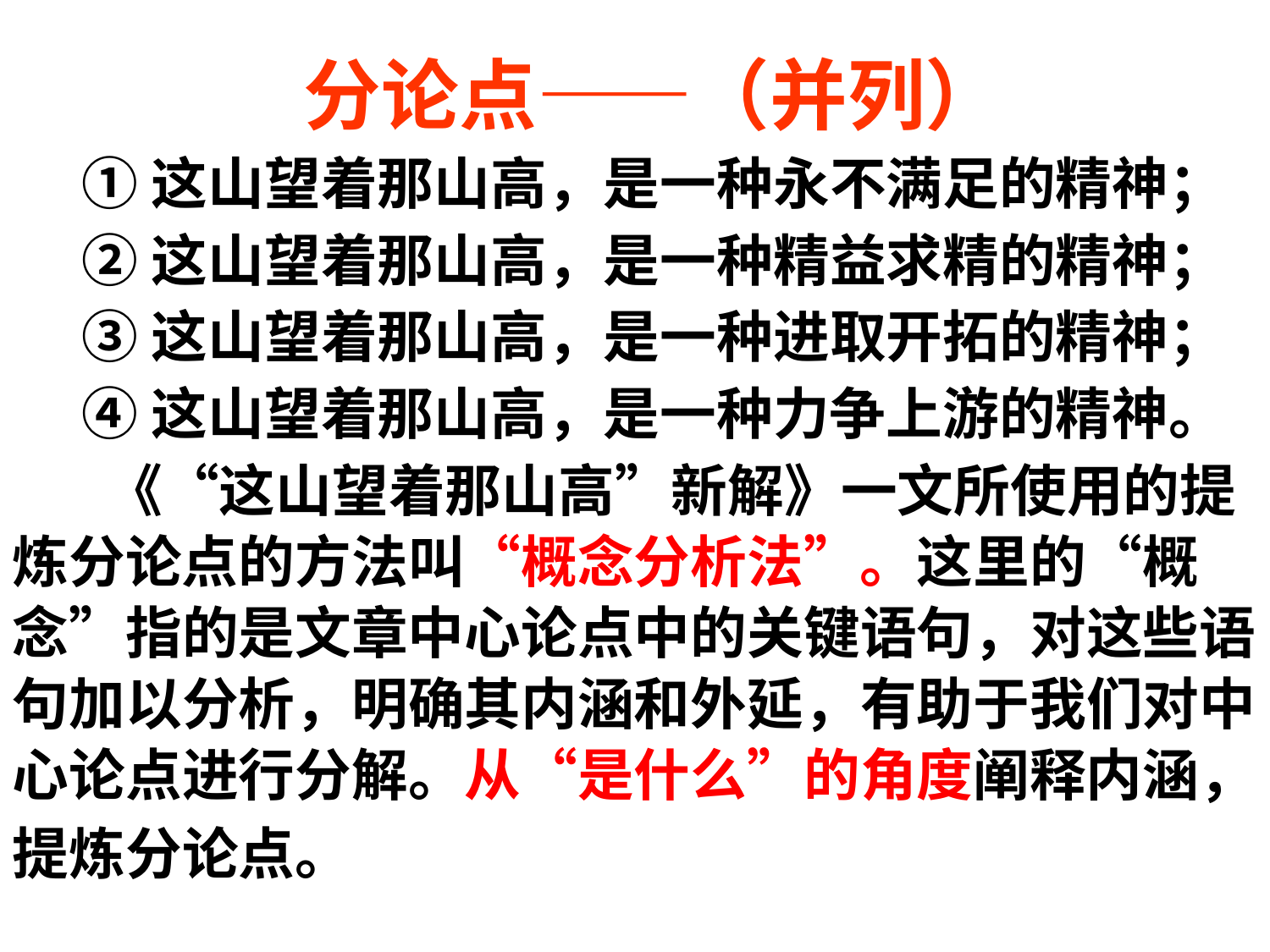

分论点——（并列）
①这山望着那山高，是一种永不满足的精神；
②这山望着那山高，是一种精益求精的精神；
③这山望着那山高，是一种进取开拓的精神；
④这山望着那山高，是一种力争上游的精神。
    《“这山望着那山高”新解》一文所使用的提炼分论点的方法叫“概念分析法”。这里的“概念”指的是文章中心论点中的关键语句，对这些语句加以分析，明确其内涵和外延，有助于我们对中心论点进行分解。从“是什么”的角度阐释内涵，提炼分论点。